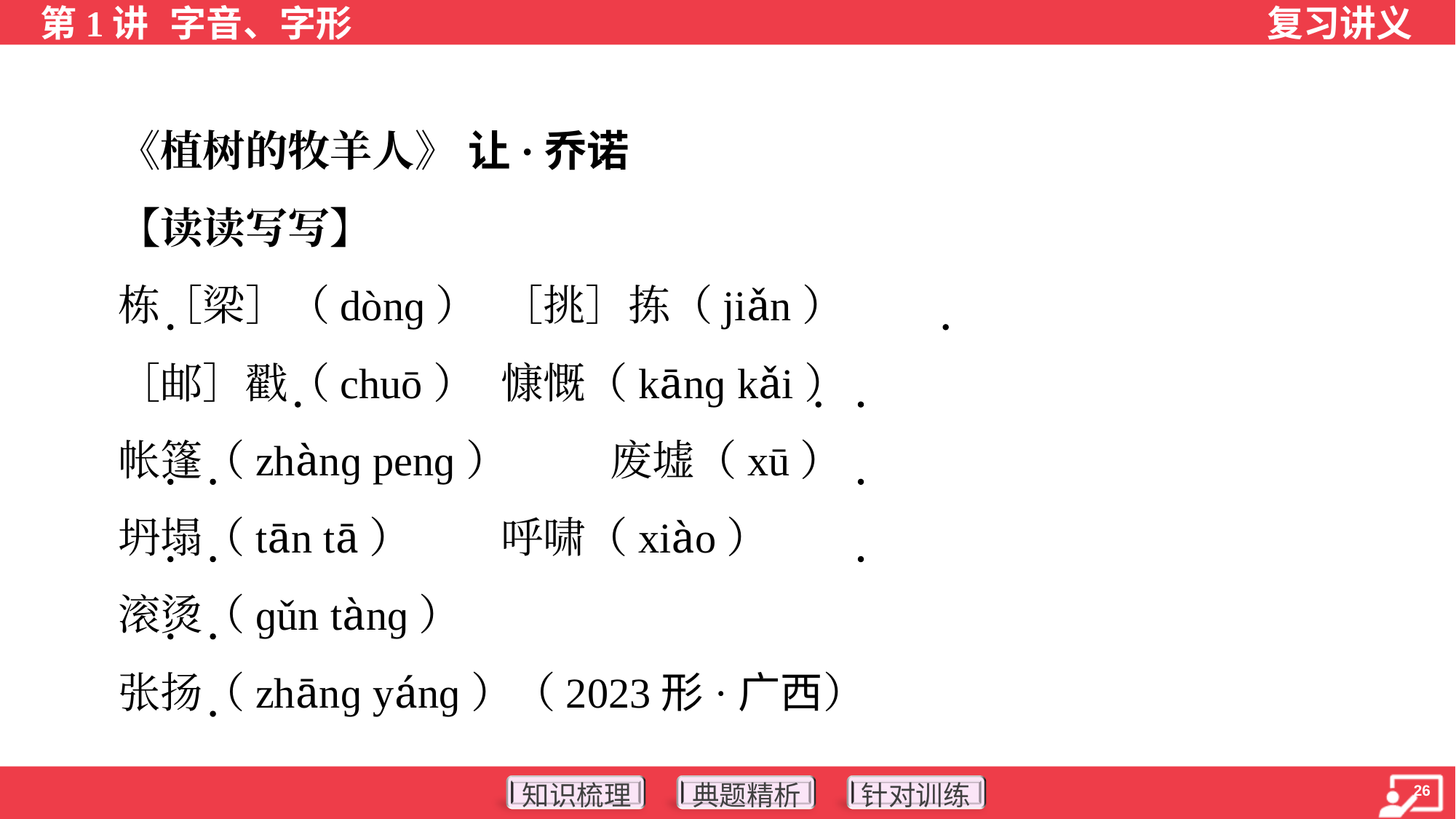

《植树的牧羊人》 让·乔诺
    【读读写写】
    栋［梁］（dònɡ）	［挑］拣（jiǎn）
    ［邮］戳（chuō）	慷慨（kānɡ kǎi）
    帐篷（zhànɡ penɡ）	废墟（xū）
    坍塌（tān tā）	呼啸（xiào）
    滚烫（ɡǔn tànɡ）
    张扬（zhānɡ yánɡ）（2023形·广西）